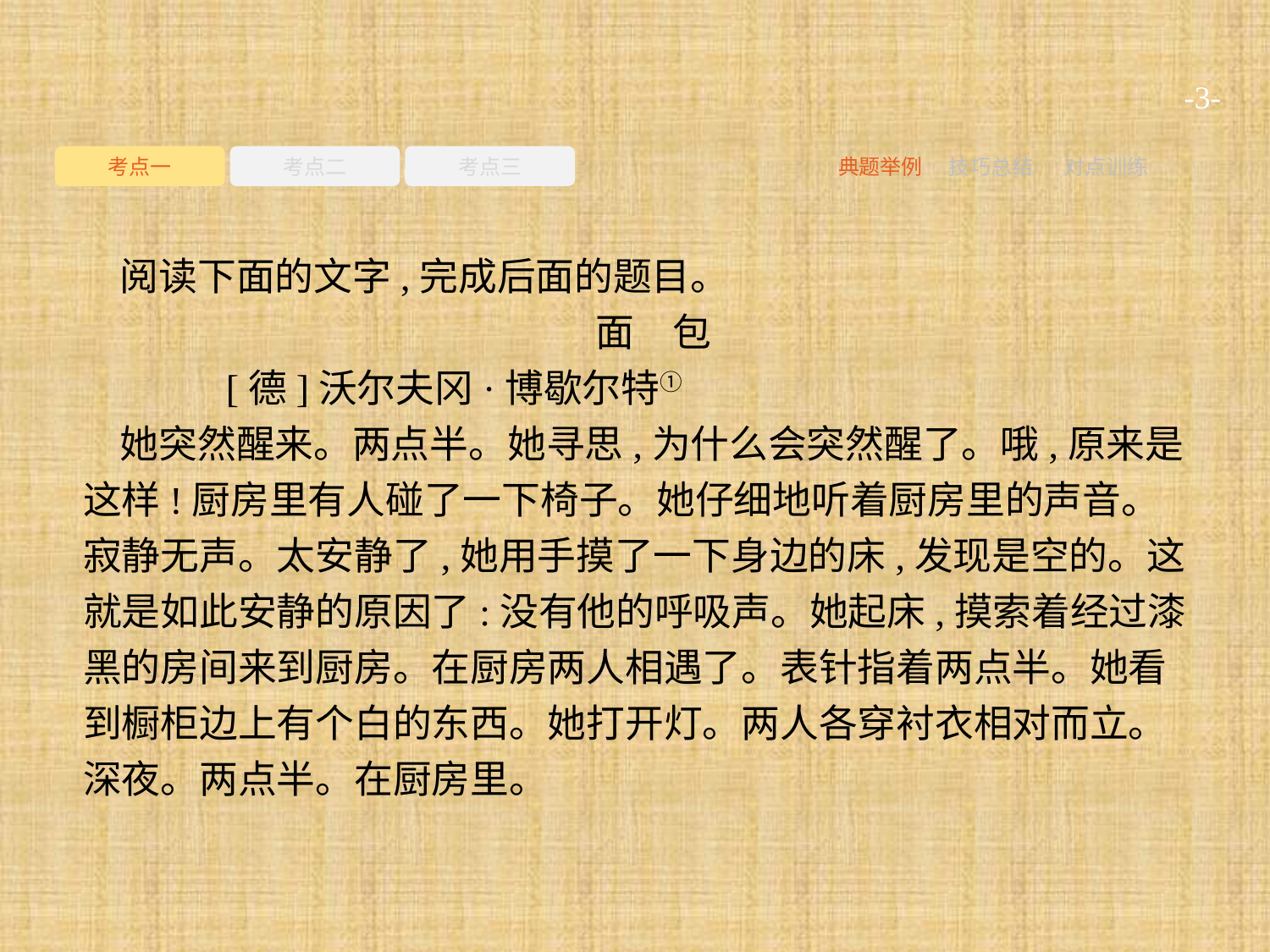

-3-
考点一
考点二
考点三
典题举例
技巧总结
对点训练
阅读下面的文字,完成后面的题目。
面　包
	[德]沃尔夫冈·博歇尔特①
她突然醒来。两点半。她寻思,为什么会突然醒了。哦,原来是这样!厨房里有人碰了一下椅子。她仔细地听着厨房里的声音。寂静无声。太安静了,她用手摸了一下身边的床,发现是空的。这就是如此安静的原因了:没有他的呼吸声。她起床,摸索着经过漆黑的房间来到厨房。在厨房两人相遇了。表针指着两点半。她看到橱柜边上有个白的东西。她打开灯。两人各穿衬衣相对而立。深夜。两点半。在厨房里。